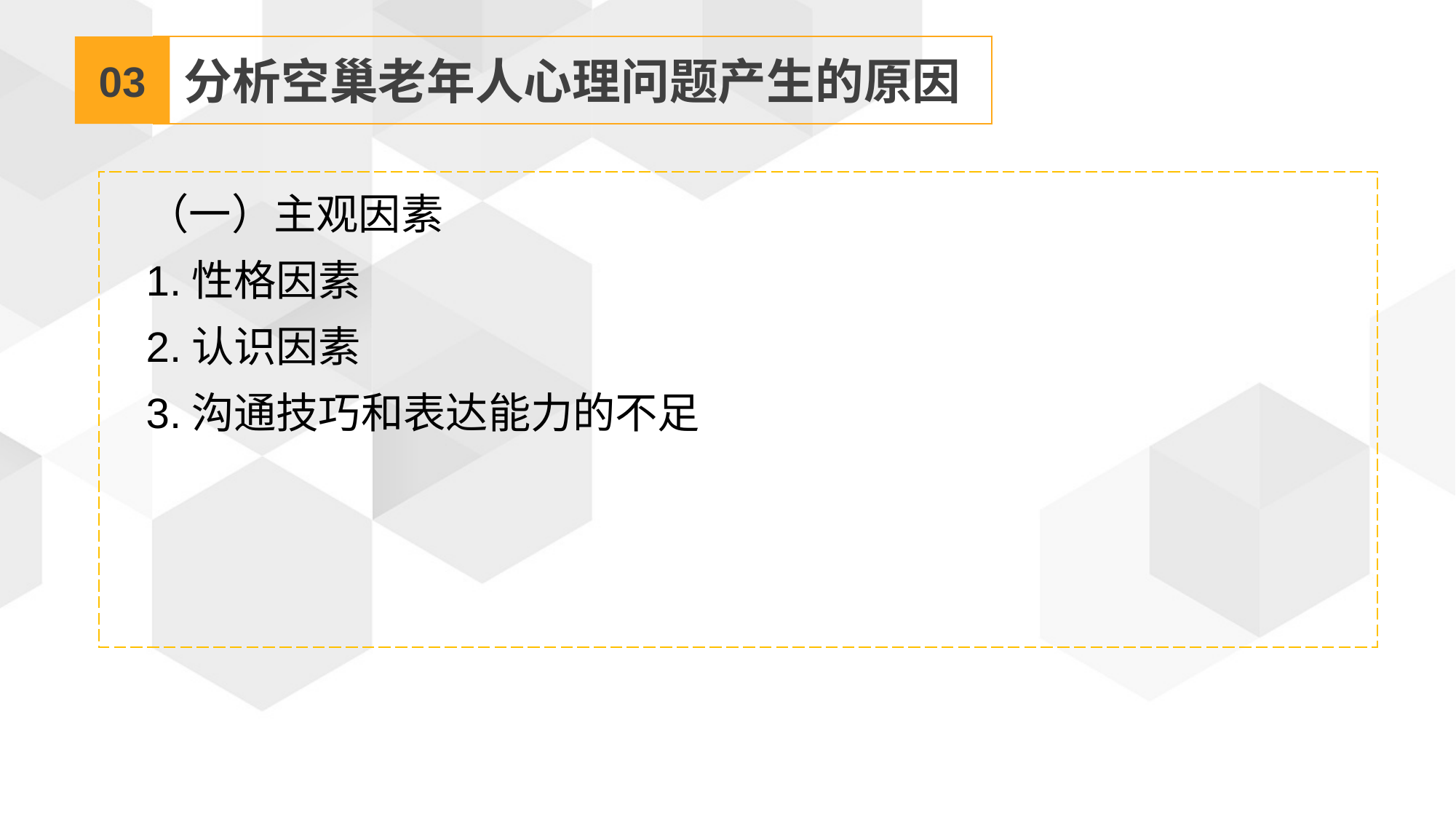

03
分析空巢老年人心理问题产生的原因
    （一）主观因素
    1.性格因素
    2.认识因素
    3.沟通技巧和表达能力的不足